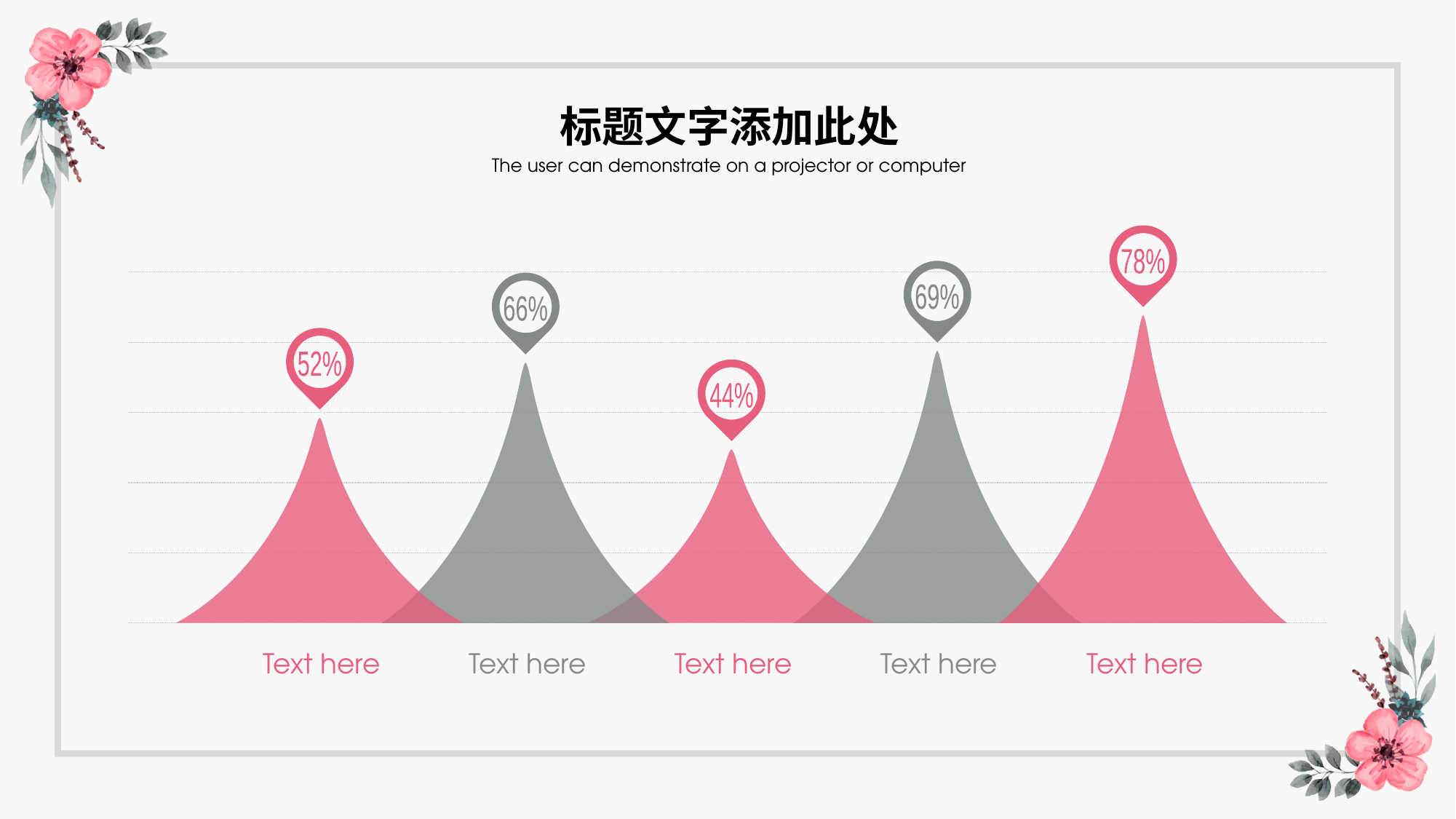

标题文字添加此处
The user can demonstrate on a projector or computer

78%

69%
66%

52%

44%

Text here
Text here
Text here
Text here
Text here